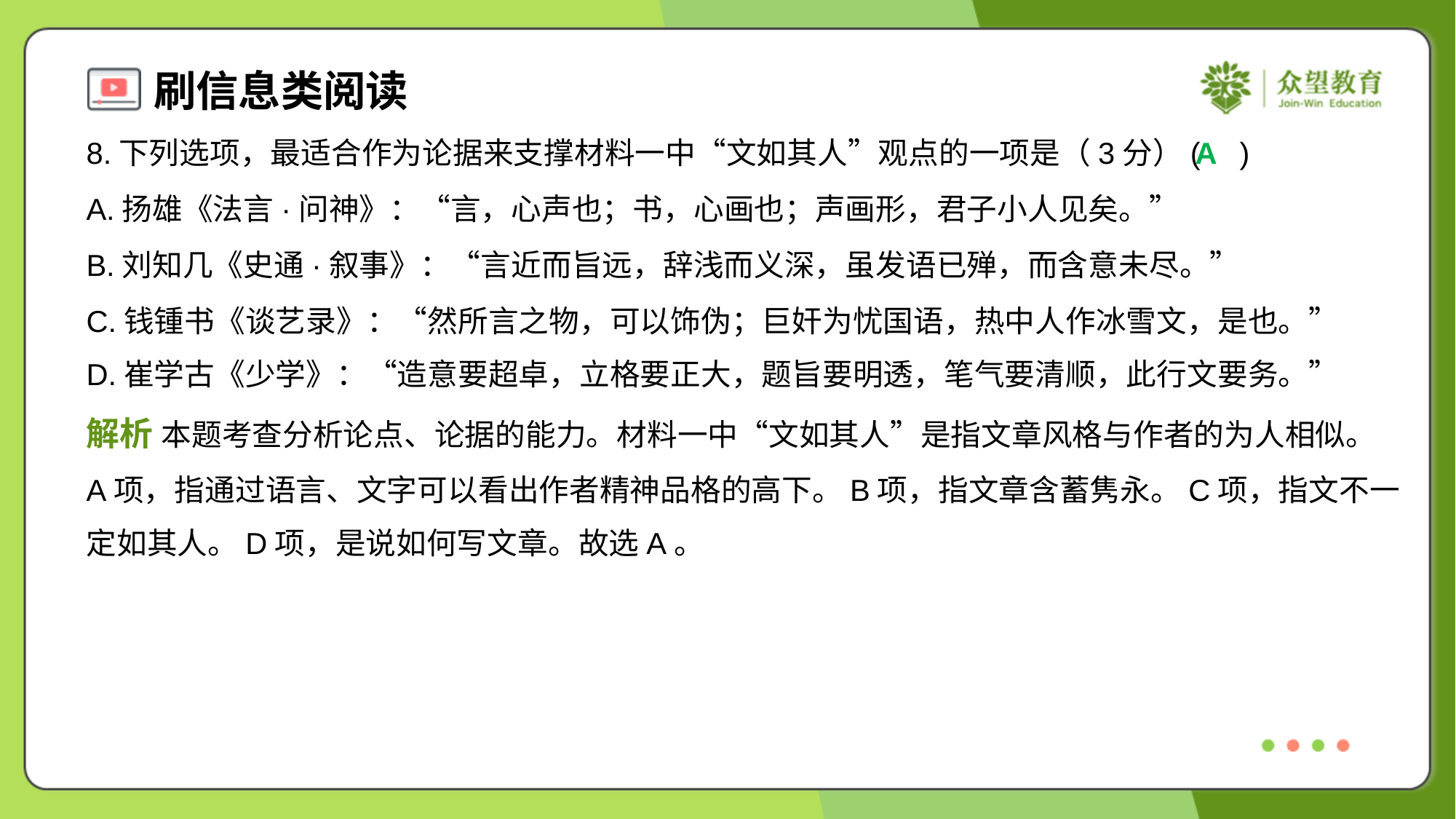

8.下列选项，最适合作为论据来支撑材料一中“文如其人”观点的一项是（3分）(     )
A
A.扬雄《法言·问神》：“言，心声也；书，心画也；声画形，君子小人见矣。”
B.刘知几《史通·叙事》：“言近而旨远，辞浅而义深，虽发语已殚，而含意未尽。”
C.钱锺书《谈艺录》：“然所言之物，可以饰伪；巨奸为忧国语，热中人作冰雪文，是也。”
D.崔学古《少学》：“造意要超卓，立格要正大，题旨要明透，笔气要清顺，此行文要务。”
解析 本题考查分析论点、论据的能力。材料一中“文如其人”是指文章风格与作者的为人相似。
A项，指通过语言、文字可以看出作者精神品格的高下。B项，指文章含蓄隽永。C项，指文不一
定如其人。D项，是说如何写文章。故选A。